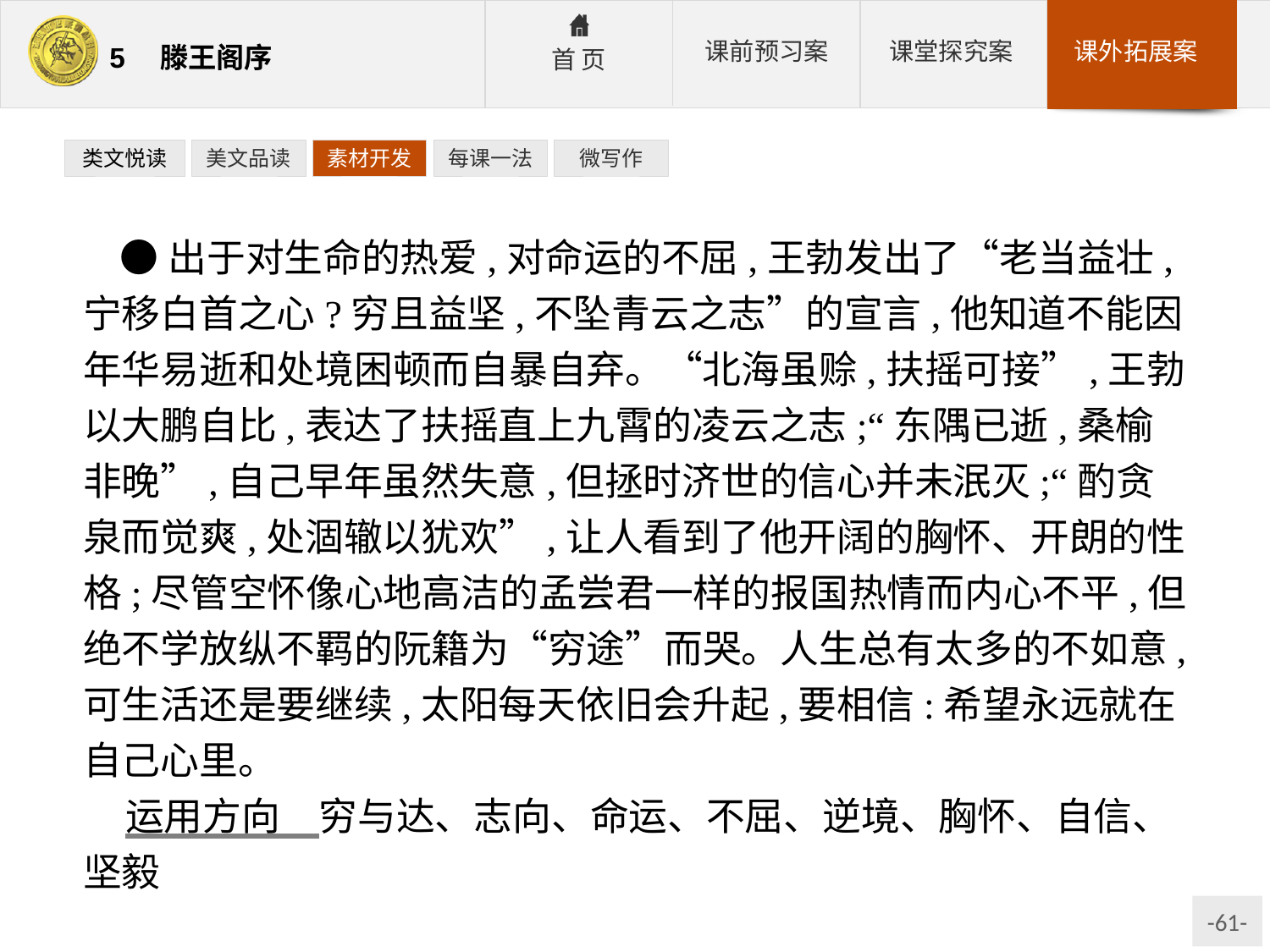

类文悦读
美文品读
素材开发
每课一法
微写作
●出于对生命的热爱,对命运的不屈,王勃发出了“老当益壮,宁移白首之心?穷且益坚,不坠青云之志”的宣言,他知道不能因年华易逝和处境困顿而自暴自弃。“北海虽赊,扶摇可接”,王勃以大鹏自比,表达了扶摇直上九霄的凌云之志;“东隅已逝,桑榆非晚”,自己早年虽然失意,但拯时济世的信心并未泯灭;“酌贪泉而觉爽,处涸辙以犹欢”,让人看到了他开阔的胸怀、开朗的性格;尽管空怀像心地高洁的孟尝君一样的报国热情而内心不平,但绝不学放纵不羁的阮籍为“穷途”而哭。人生总有太多的不如意,可生活还是要继续,太阳每天依旧会升起,要相信:希望永远就在自己心里。
运用方向　穷与达、志向、命运、不屈、逆境、胸怀、自信、坚毅